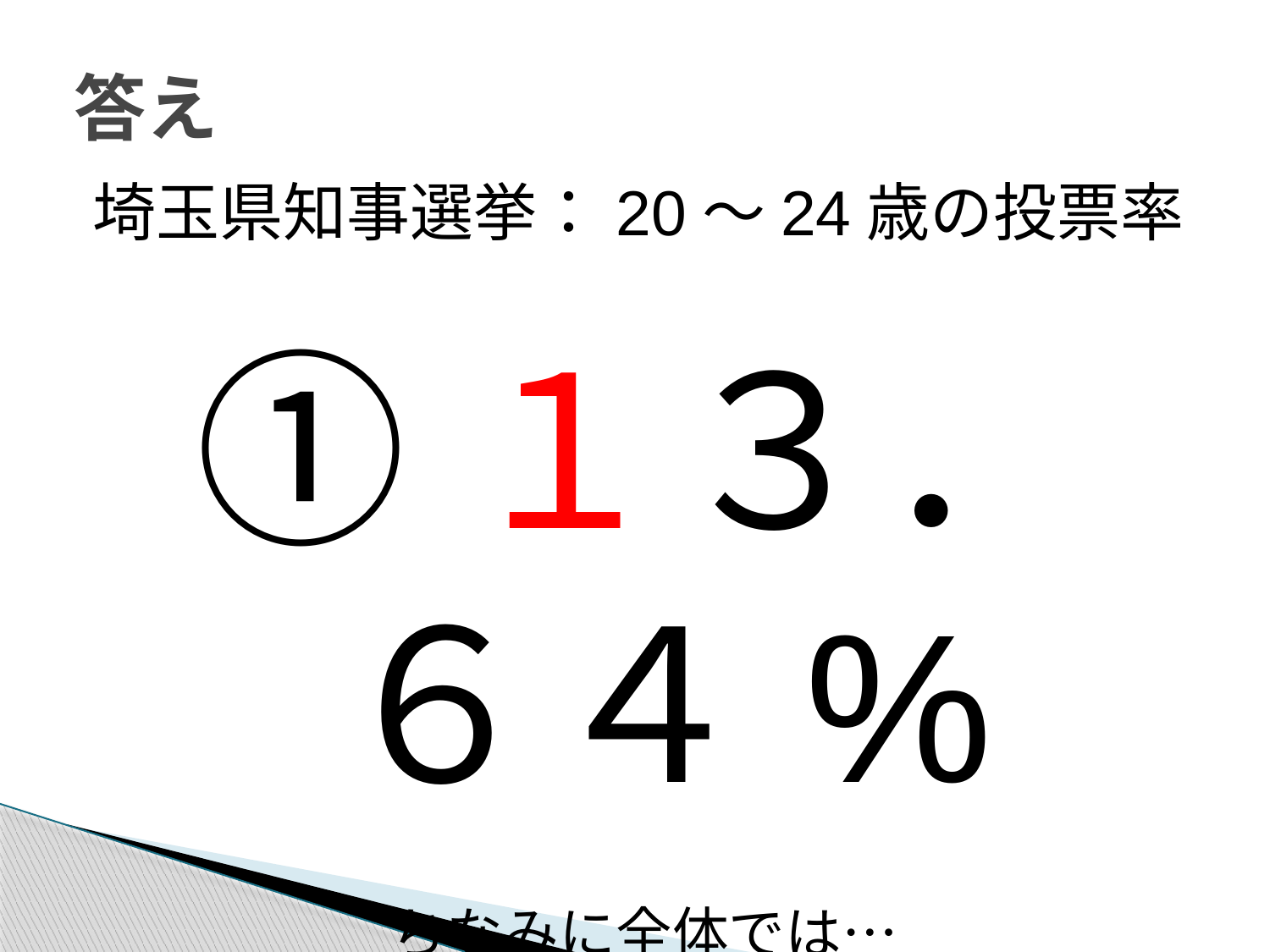

# 答え
埼玉県知事選挙：20～24歳の投票率

①１３．６４%

ちなみに全体では…
H27.8.9 県知事選挙：26.63%
→全国過去ワースト3位